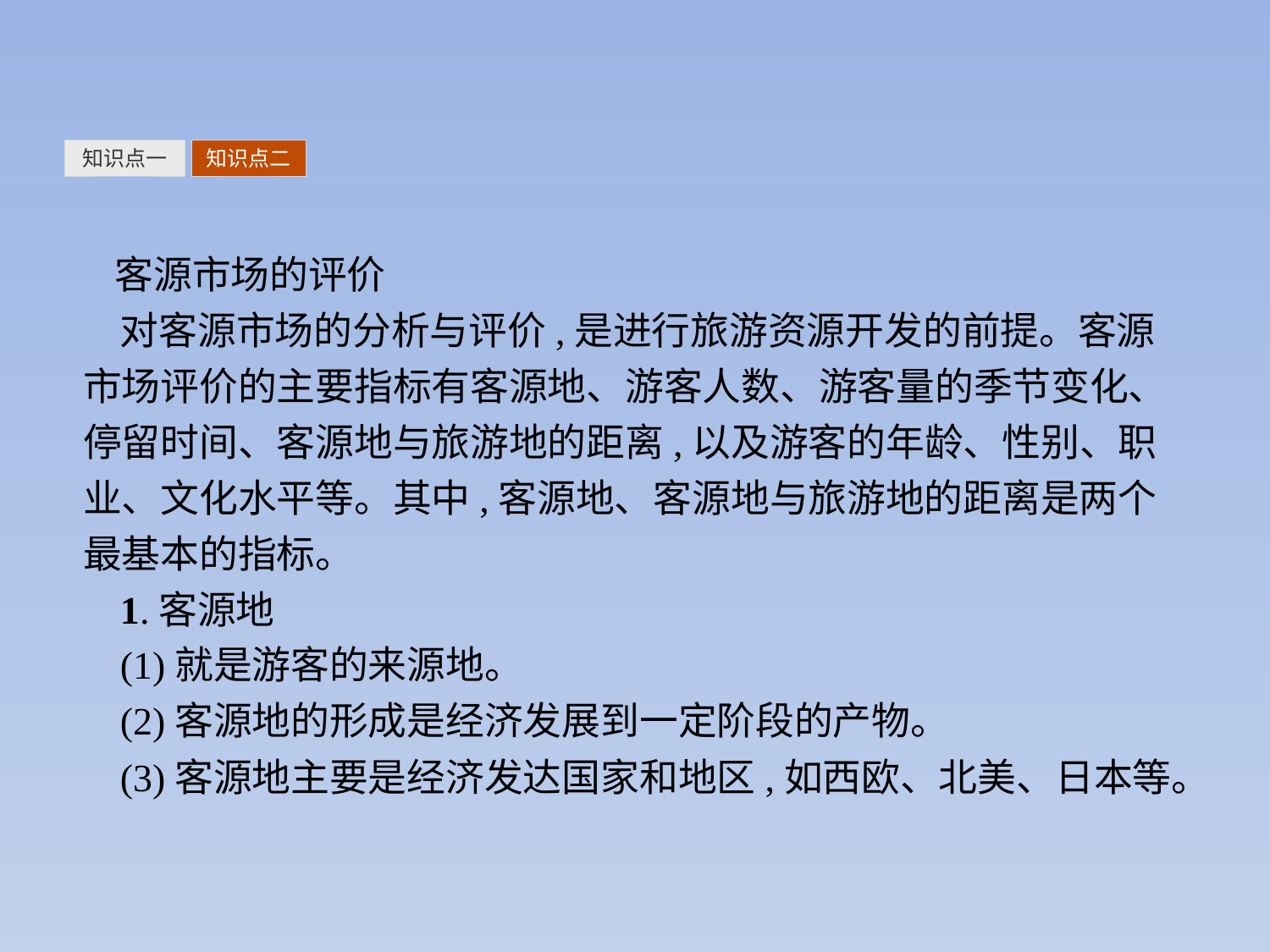

知识点一
知识点二
客源市场的评价
对客源市场的分析与评价,是进行旅游资源开发的前提。客源市场评价的主要指标有客源地、游客人数、游客量的季节变化、停留时间、客源地与旅游地的距离,以及游客的年龄、性别、职业、文化水平等。其中,客源地、客源地与旅游地的距离是两个最基本的指标。
1.客源地
(1)就是游客的来源地。
(2)客源地的形成是经济发展到一定阶段的产物。
(3)客源地主要是经济发达国家和地区,如西欧、北美、日本等。